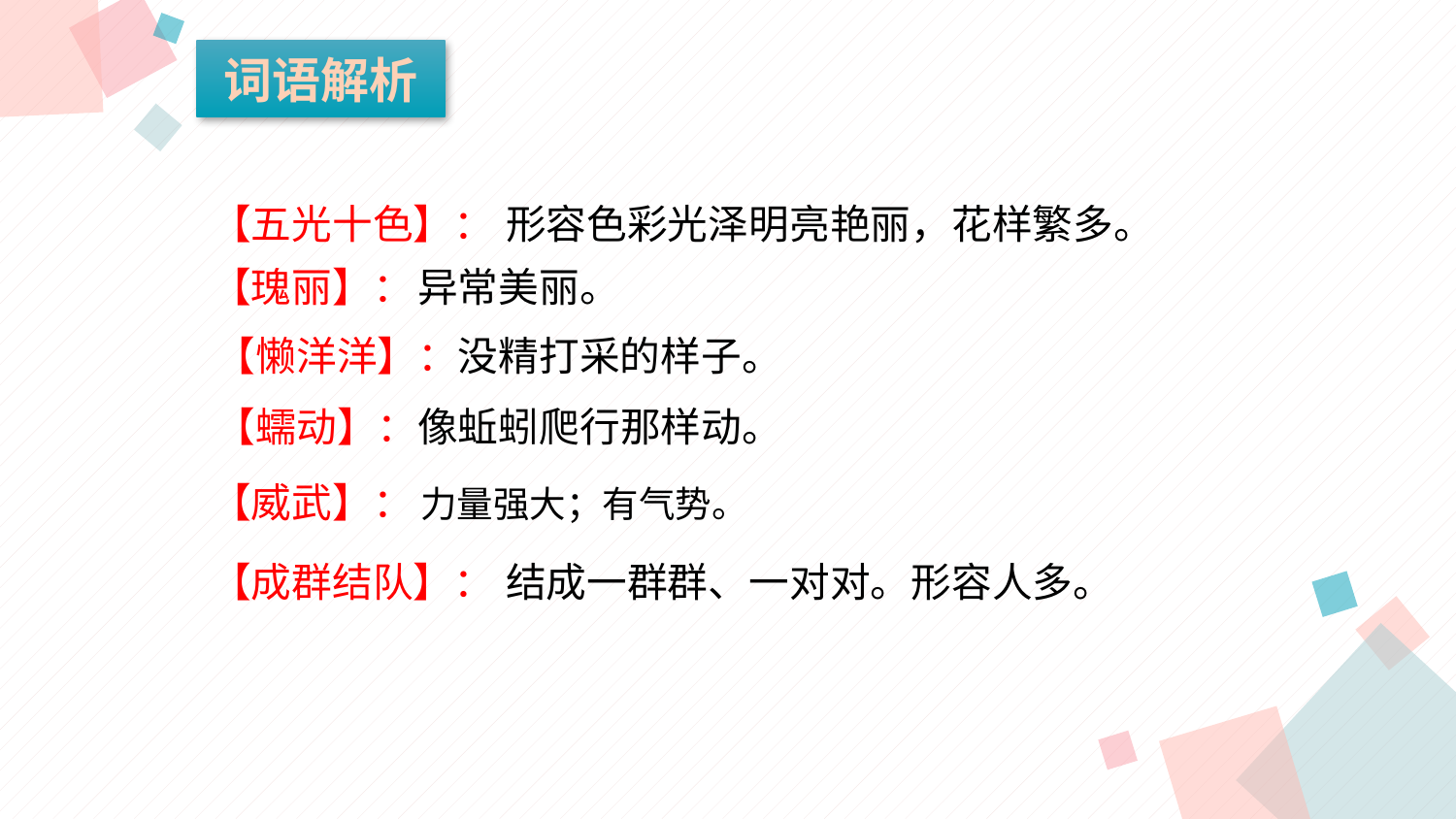

词语解析
形容色彩光泽明亮艳丽，花样繁多。
【五光十色】：
【瑰丽】：
异常美丽。
【懒洋洋】：
没精打采的样子。
【蠕动】：
像蚯蚓爬行那样动。
【威武】：
力量强大；有气势。
【成群结队】：
结成一群群、一对对。形容人多。